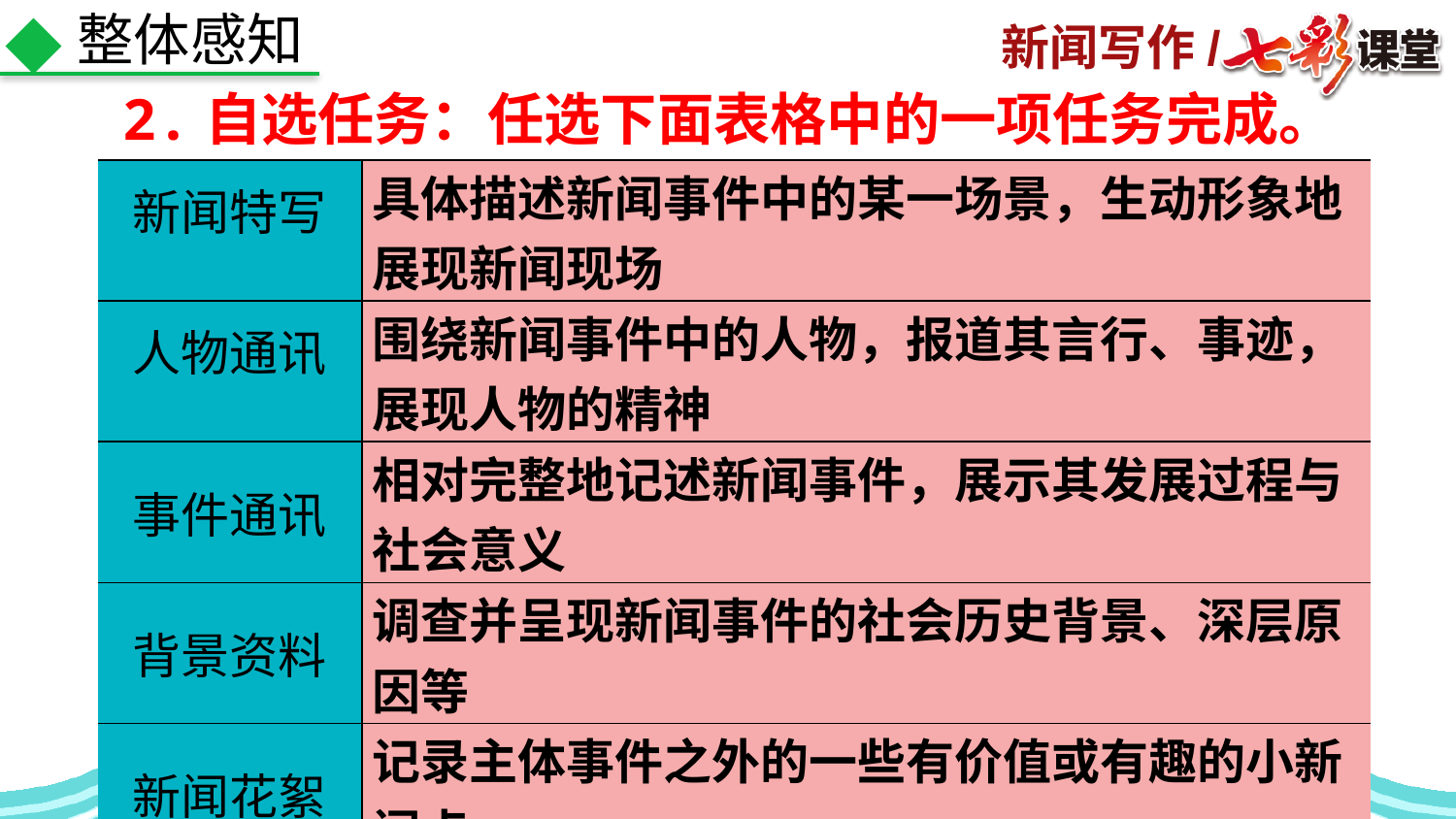

整体感知

2.自选任务：任选下面表格中的一项任务完成。
| 新闻特写 | 具体描述新闻事件中的某一场景，生动形象地展现新闻现场 |
| --- | --- |
| 人物通讯 | 围绕新闻事件中的人物，报道其言行、事迹，展现人物的精神 |
| 事件通讯 | 相对完整地记述新闻事件，展示其发展过程与社会意义 |
| 背景资料 | 调查并呈现新闻事件的社会历史背景、深层原因等 |
| 新闻花絮 | 记录主体事件之外的一些有价值或有趣的小新闻点 |